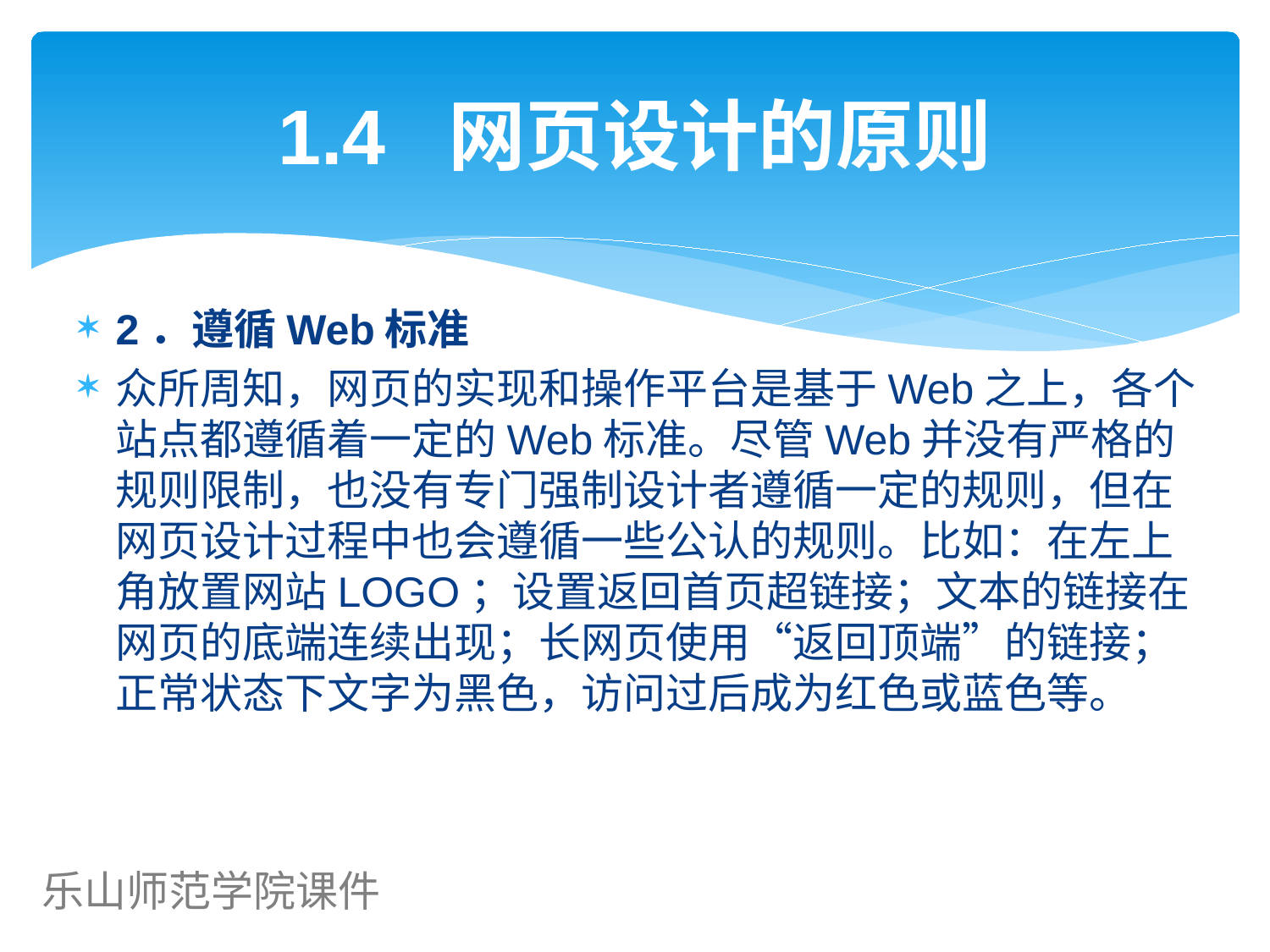

# 1.4  网页设计的原则
2．遵循Web标准
众所周知，网页的实现和操作平台是基于Web之上，各个站点都遵循着一定的Web标准。尽管Web并没有严格的规则限制，也没有专门强制设计者遵循一定的规则，但在网页设计过程中也会遵循一些公认的规则。比如：在左上角放置网站LOGO；设置返回首页超链接；文本的链接在网页的底端连续出现；长网页使用“返回顶端”的链接；正常状态下文字为黑色，访问过后成为红色或蓝色等。